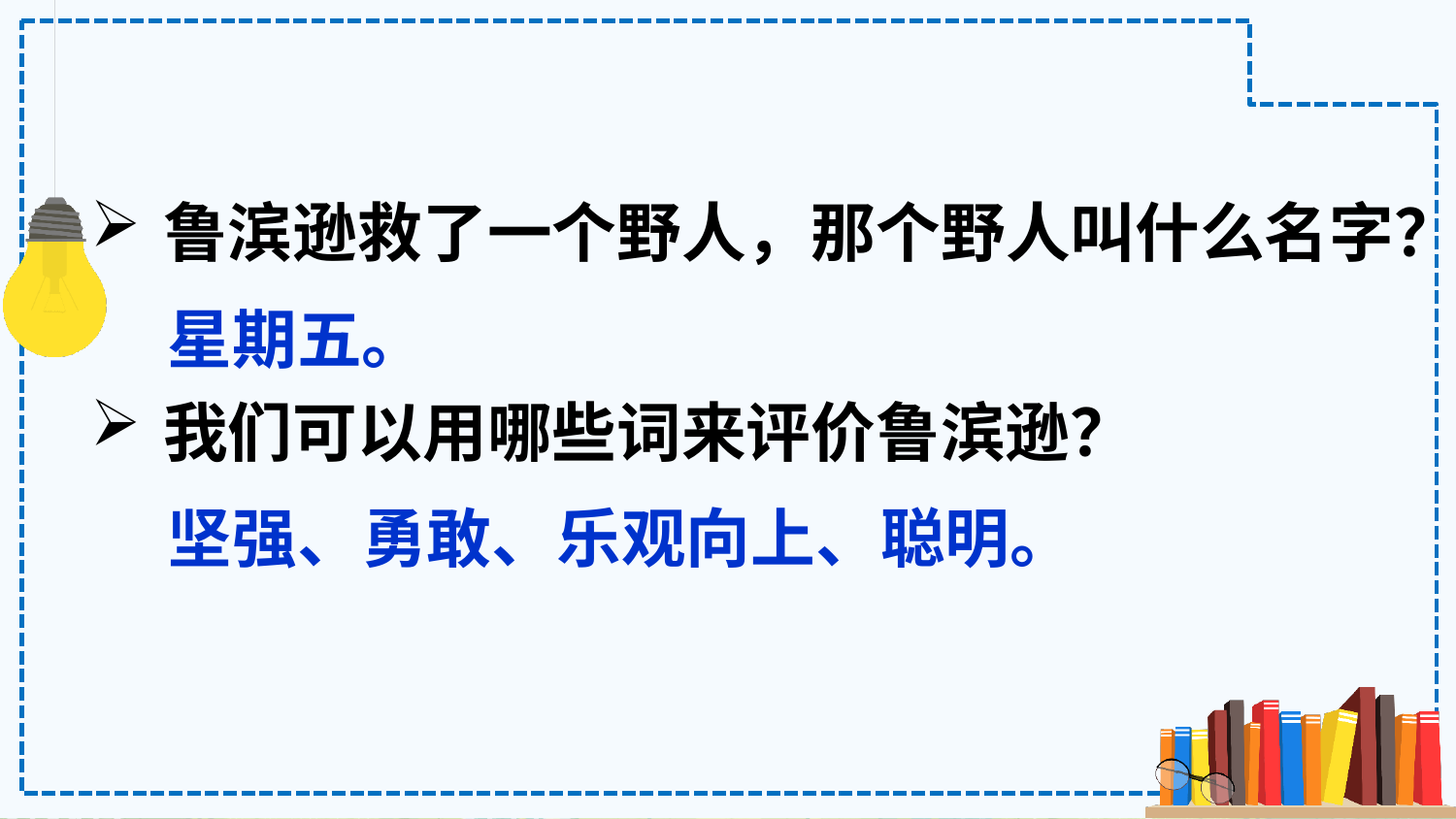

鲁滨逊救了一个野人，那个野人叫什么名字？
星期五。
我们可以用哪些词来评价鲁滨逊？
坚强、勇敢、乐观向上、聪明。